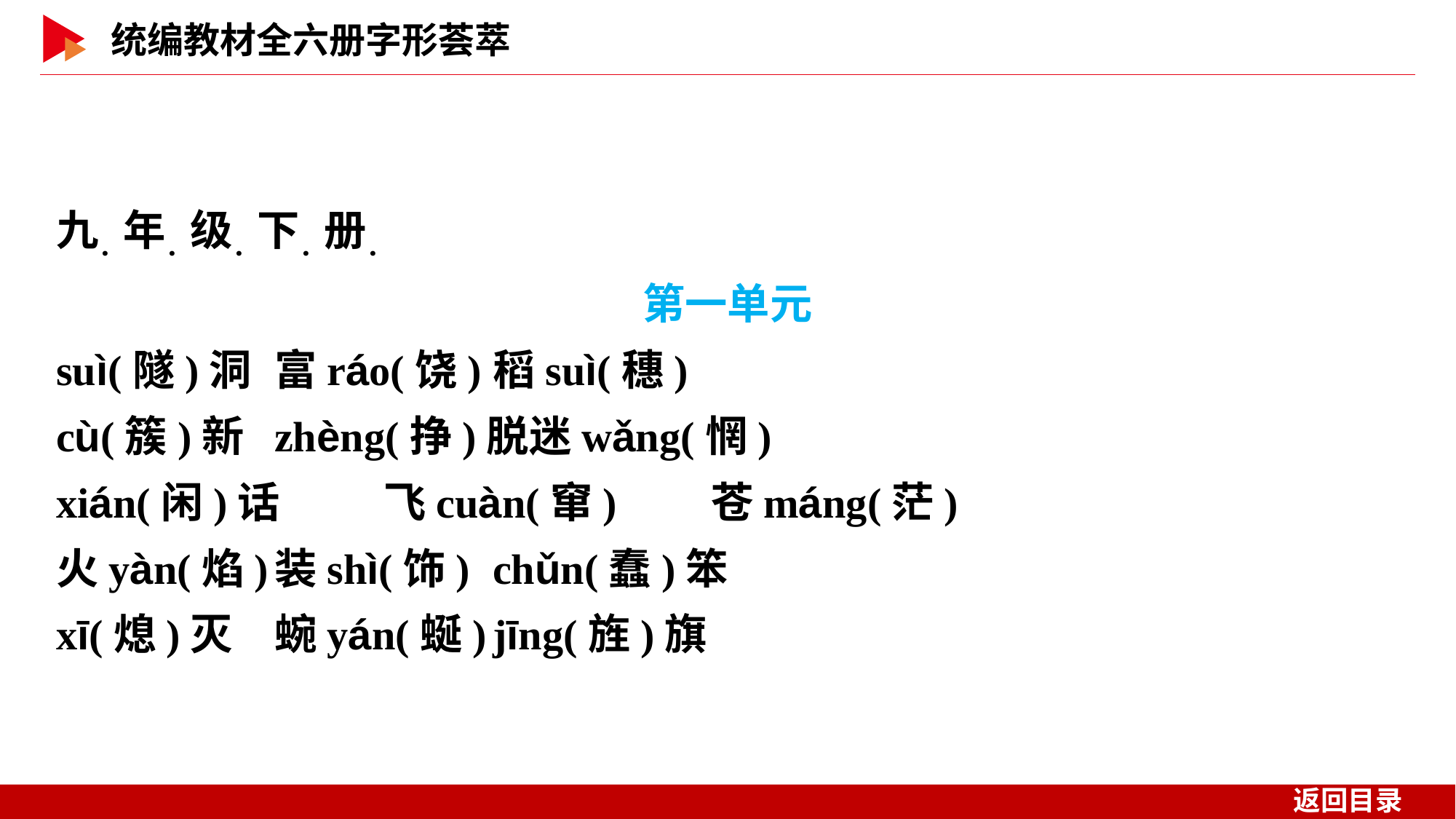

九．年．级．下．册．
第一单元
suì(隧)洞	富ráo(饶)	稻suì(穗)
cù(簇)新	zhèng(挣)脱迷wǎng(惘)
xián(闲)话	飞cuàn(窜)	苍máng(茫)
火yàn(焰)	装shì(饰)	chǔn(蠢)笨
xī(熄)灭	蜿yán(蜒)	jīng(旌)旗